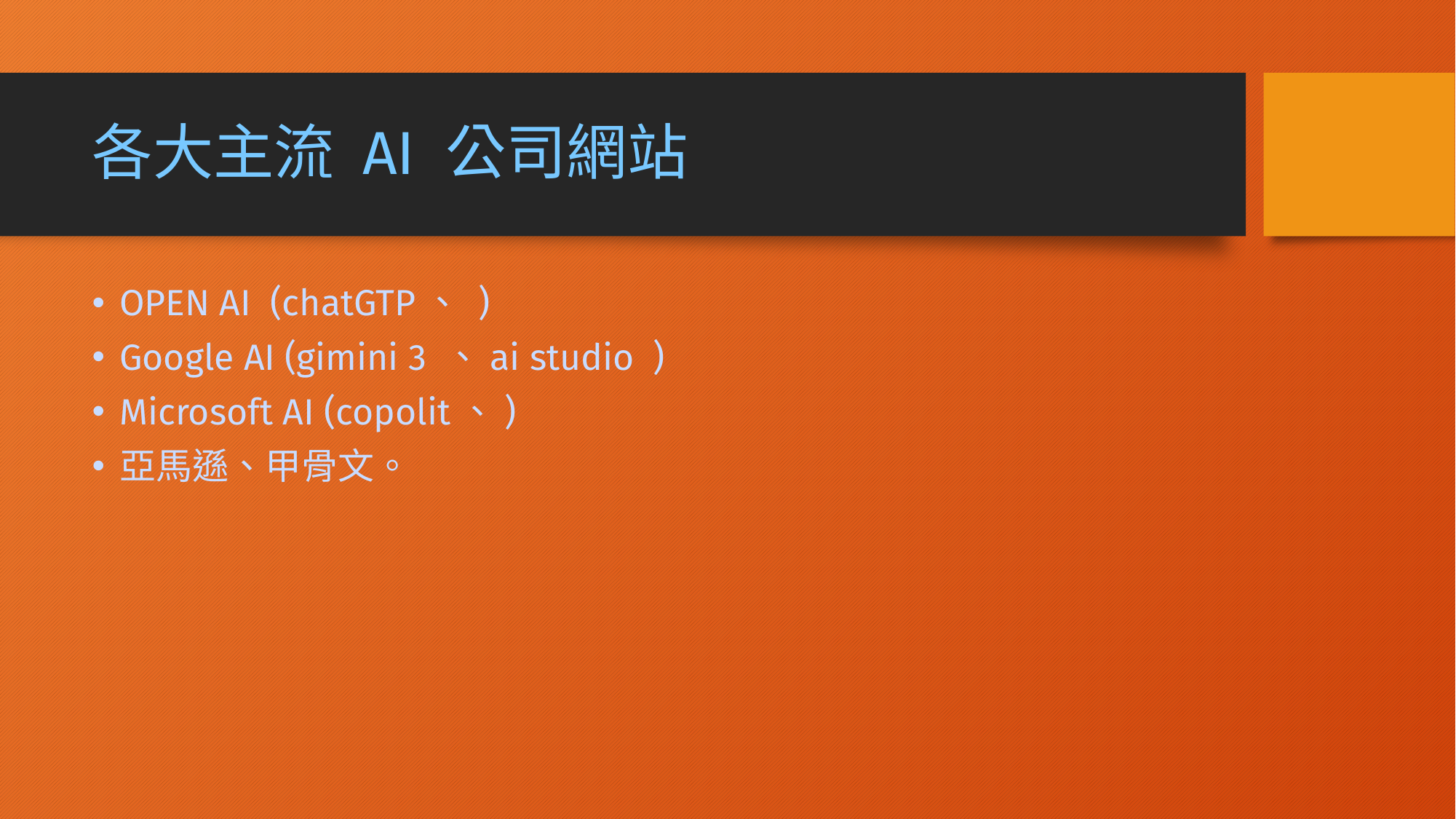

# 各大主流 AI 公司網站
OPEN AI  (chatGTP、 )
Google AI (gimini 3 、ai studio  )
Microsoft AI (copolit、)
亞馬遜、甲骨文。